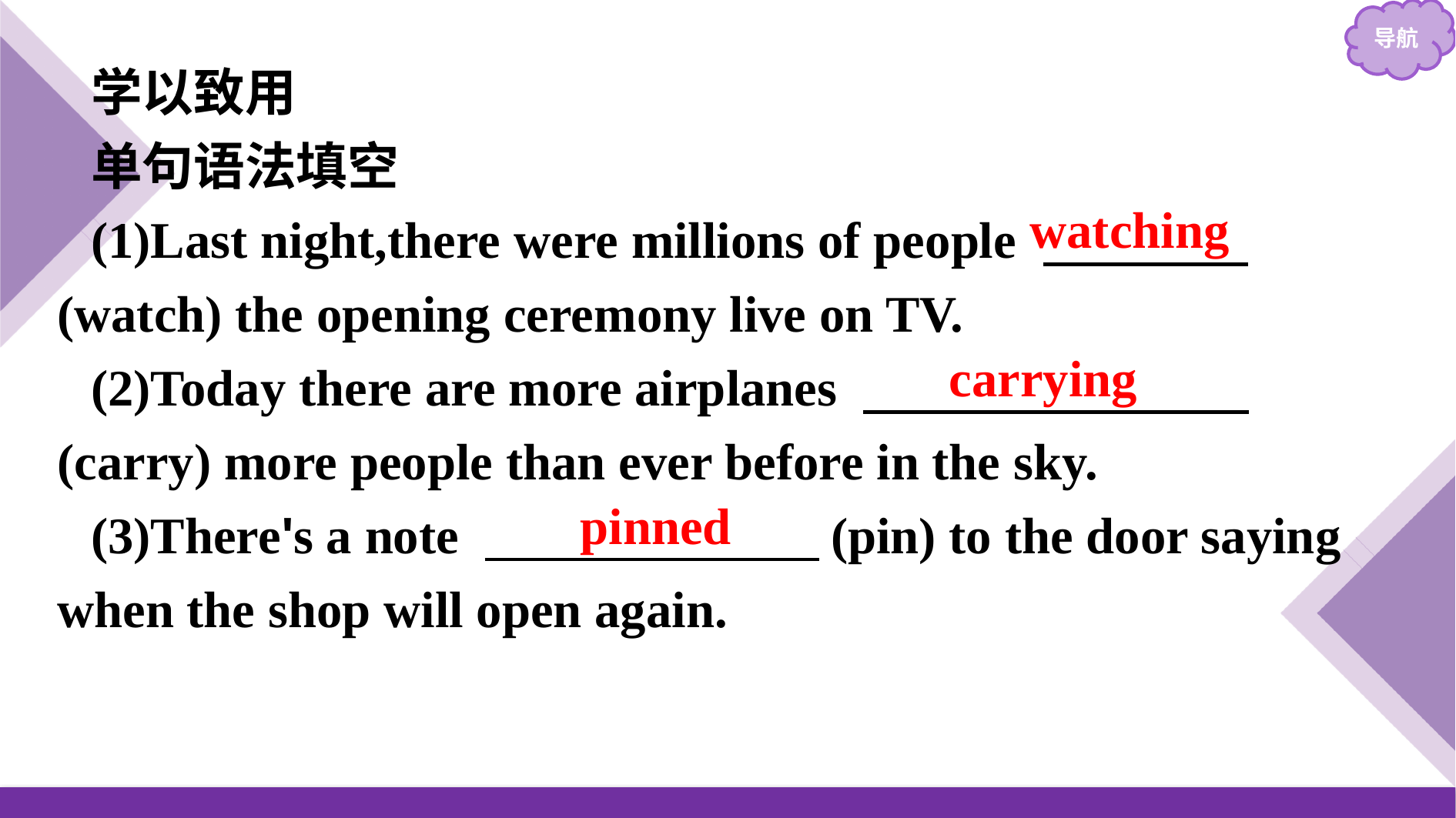

学以致用
单句语法填空
(1)Last night,there were millions of people 　　　　(watch) the opening ceremony live on TV.
(2)Today there are more airplanes 　　　　　　　 (carry) more people than ever before in the sky.
(3)There's a note 　　　　　　 (pin) to the door saying when the shop will open again.
watching
carrying
pinned